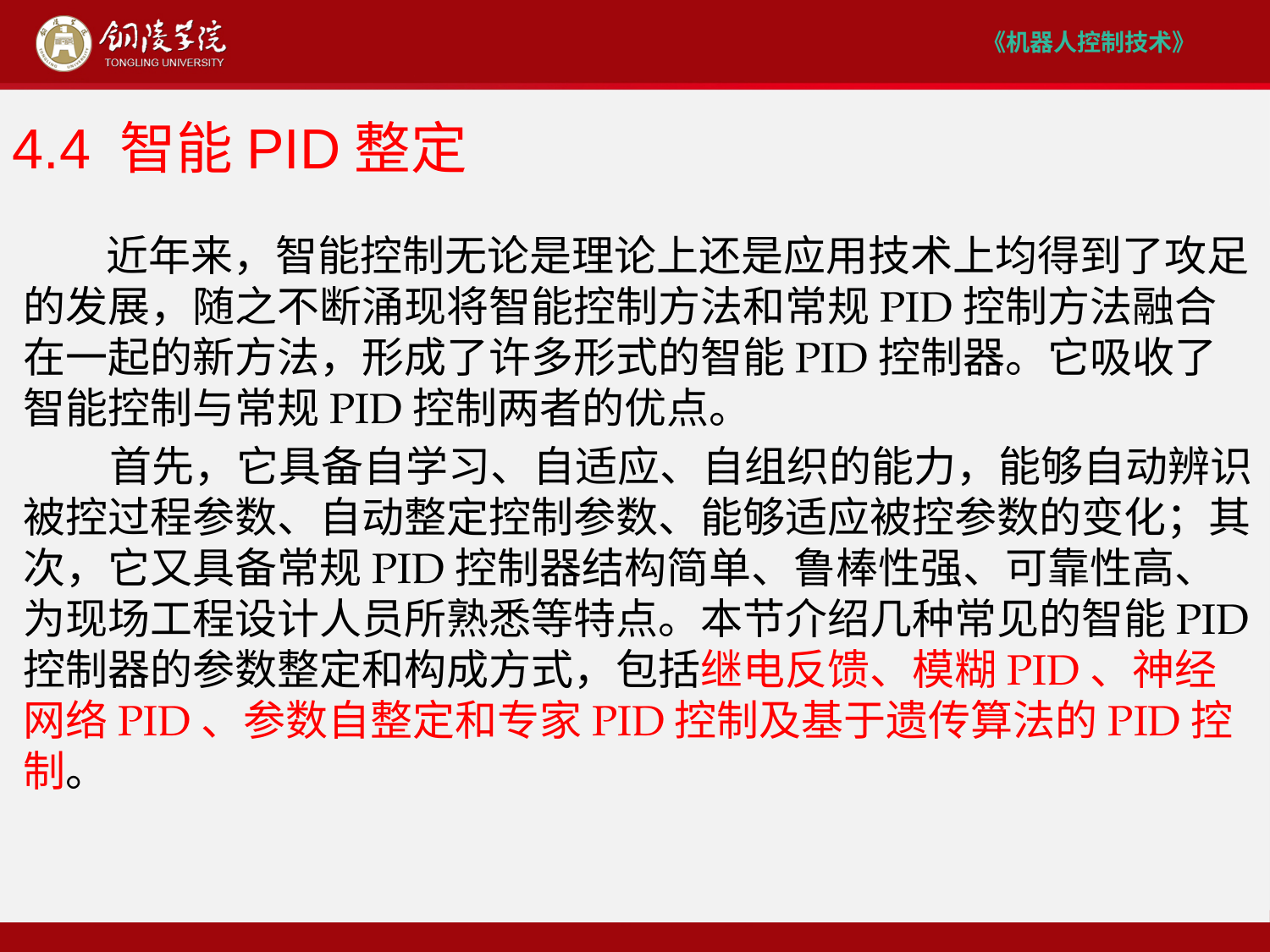

# 4.4 智能PID整定

              近年来，智能控制无论是理论上还是应用技术上均得到了攻足的发展，随之不断涌现将智能控制方法和常规PID控制方法融合在一起的新方法，形成了许多形式的智能PID控制器。它吸收了智能控制与常规PID控制两者的优点。
        首先，它具备自学习、自适应、自组织的能力，能够自动辨识被控过程参数、自动整定控制参数、能够适应被控参数的变化；其次，它又具备常规PID控制器结构简单、鲁棒性强、可靠性高、为现场工程设计人员所熟悉等特点。本节介绍几种常见的智能PID控制器的参数整定和构成方式，包括继电反馈、模糊PID、神经网络PID、参数自整定和专家PID控制及基于遗传算法的PID控制。